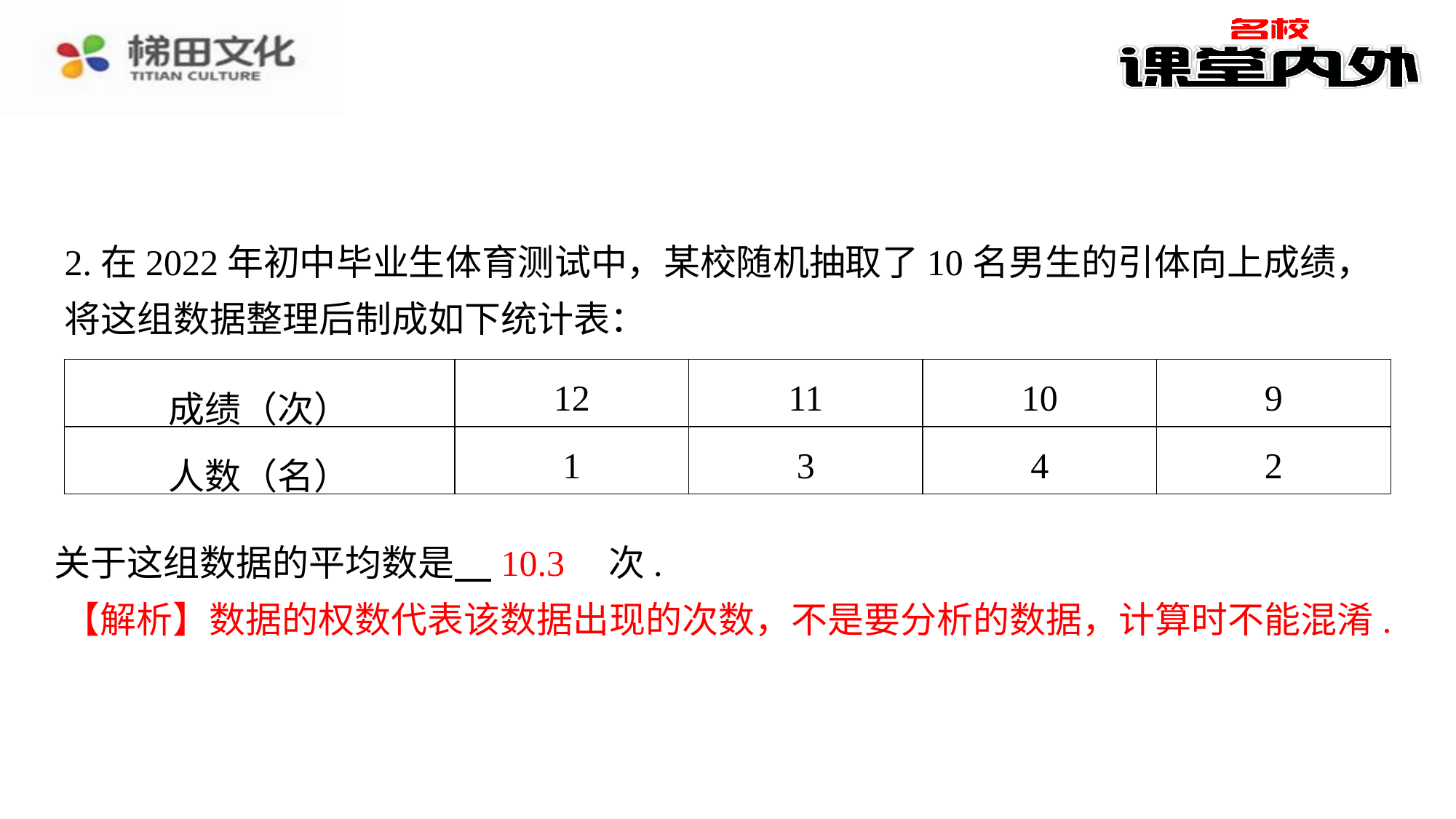

2.在2022年初中毕业生体育测试中，某校随机抽取了10名男生的引体向上成绩，将这组数据整理后制成如下统计表：
| 成绩（次） | 12 | 11 | 10 | 9 |
| --- | --- | --- | --- | --- |
| 人数（名） | 1 | 3 | 4 | 2 |
10.3
关于这组数据的平均数是 　10.3　⁠次.
【解析】数据的权数代表该数据出现的次数，不是要分析的数据，计算时不能混淆.